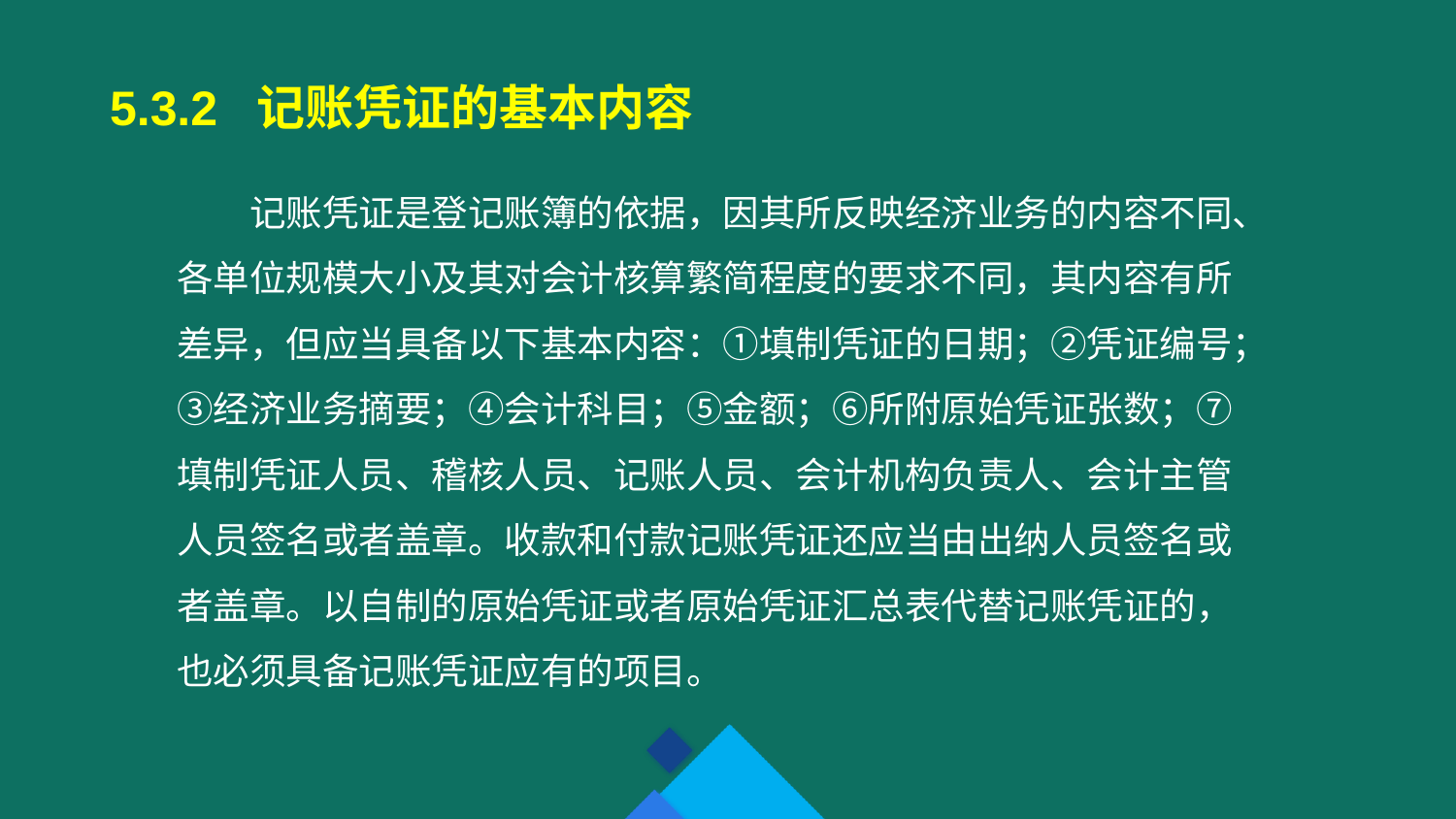

5.3.2  记账凭证的基本内容
记账凭证是登记账簿的依据，因其所反映经济业务的内容不同、各单位规模大小及其对会计核算繁简程度的要求不同，其内容有所差异，但应当具备以下基本内容：①填制凭证的日期；②凭证编号；③经济业务摘要；④会计科目；⑤金额；⑥所附原始凭证张数；⑦填制凭证人员、稽核人员、记账人员、会计机构负责人、会计主管人员签名或者盖章。收款和付款记账凭证还应当由出纳人员签名或者盖章。以自制的原始凭证或者原始凭证汇总表代替记账凭证的，也必须具备记账凭证应有的项目。